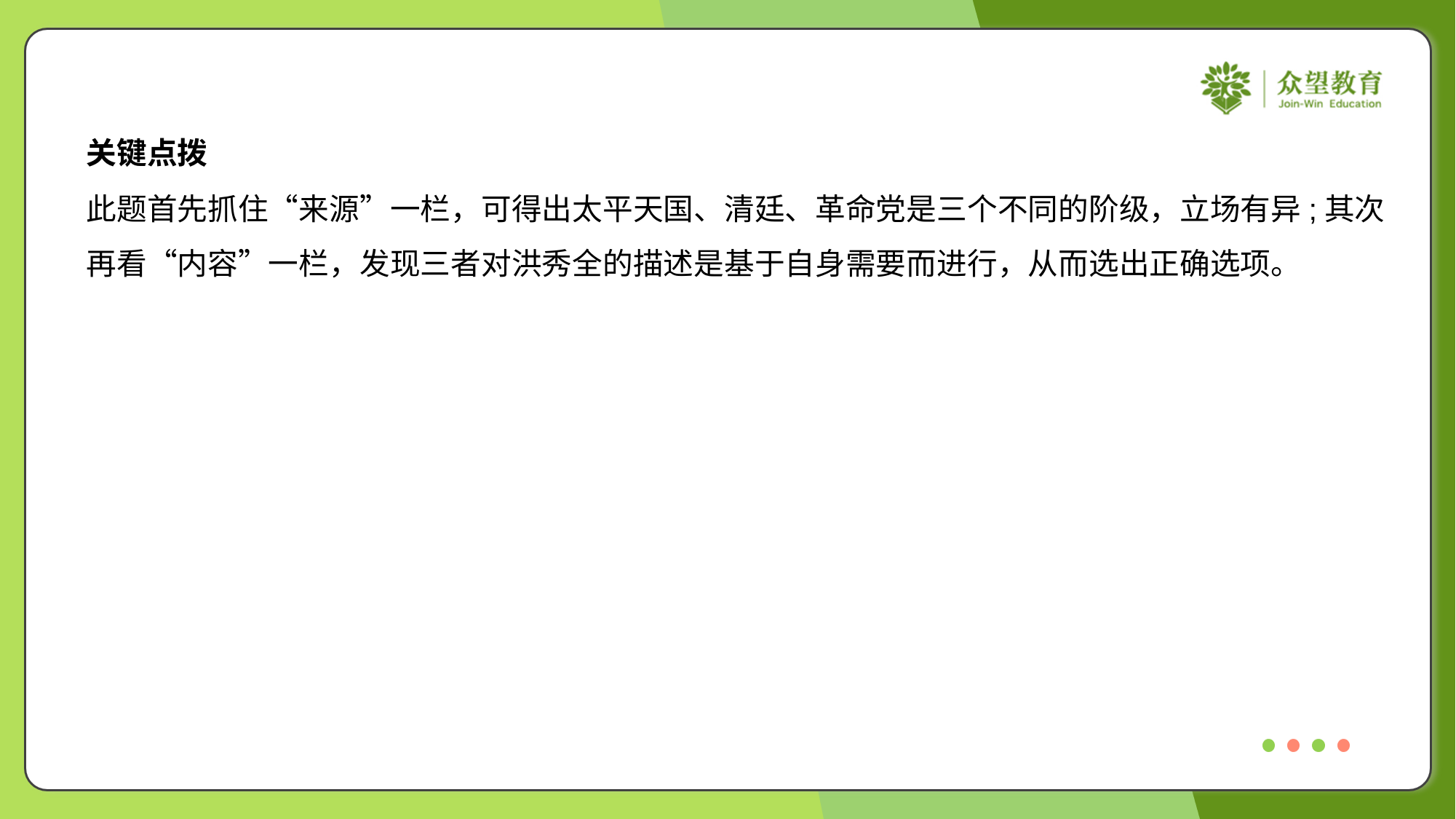

关键点拨
此题首先抓住“来源”一栏，可得出太平天国、清廷、革命党是三个不同的阶级，立场有异;其次
再看“内容”一栏，发现三者对洪秀全的描述是基于自身需要而进行，从而选出正确选项。